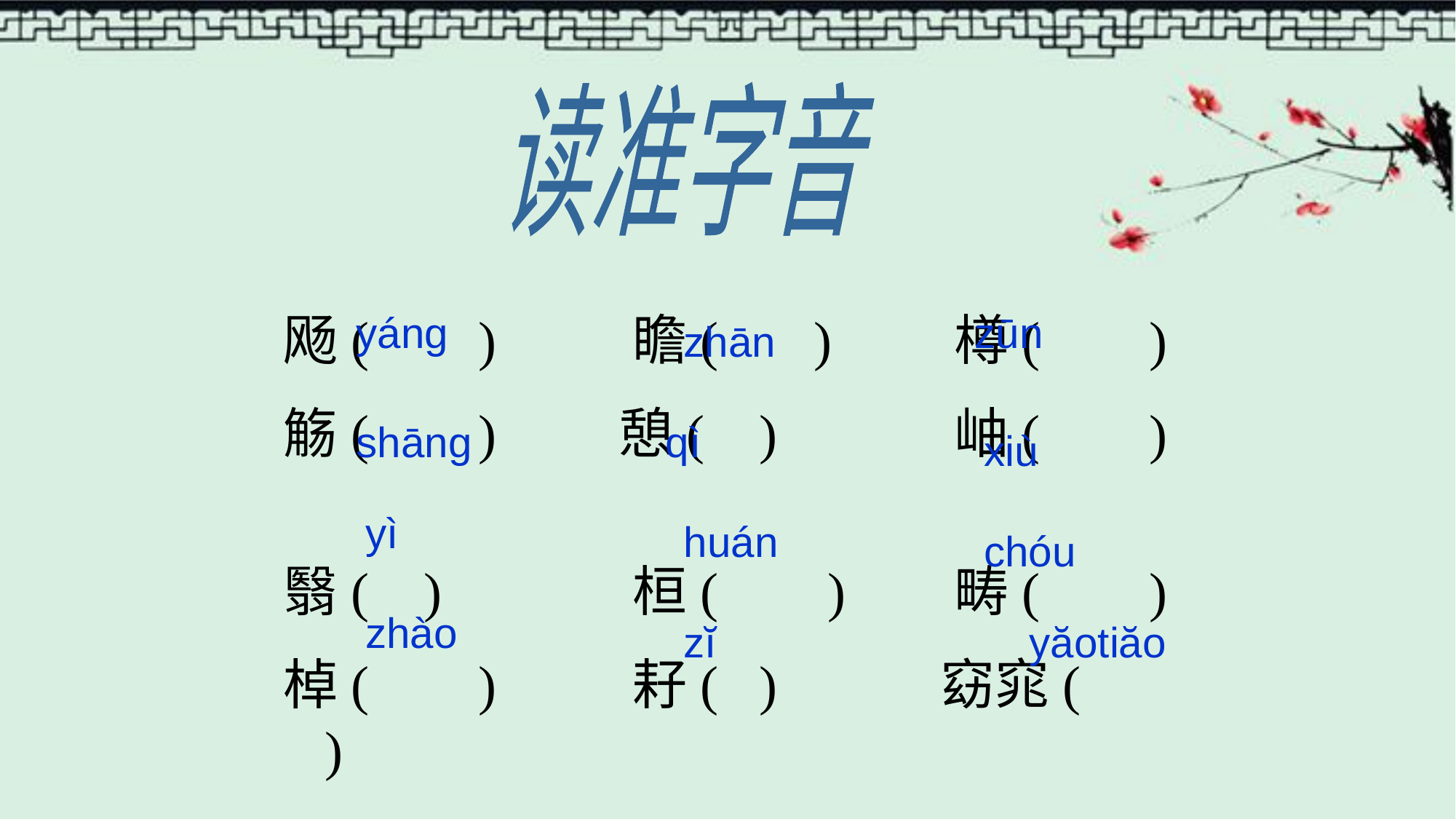

读准字音

飏(        )         瞻(       )        樽(        )
觞(        )        憩(    )            岫(        )
翳(    )             桓(        )       畴(        )
棹(        )         耔(   )           窈窕(           )
yáng
zūn
zhān
shāng
qì
xiù
yì
huán
chóu
zhào
zĭ
yăotiăo